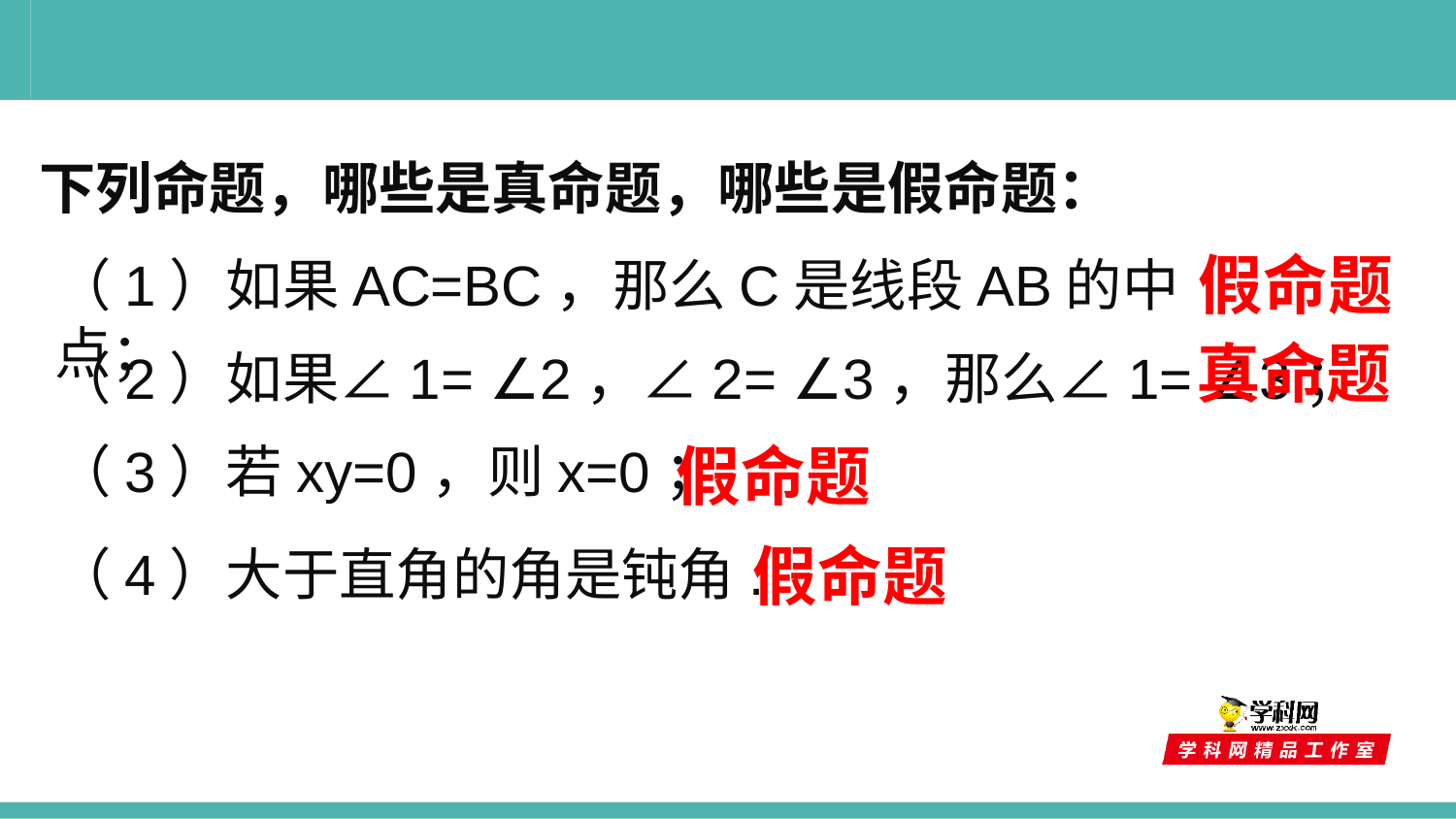

下列命题，哪些是真命题，哪些是假命题：
假命题
（1）如果AC=BC，那么C是线段AB的中点；
真命题
（2）如果∠1= ∠2，∠2= ∠3，那么∠1= ∠3；
（3）若xy=0，则x=0；
假命题
假命题
（4）大于直角的角是钝角.